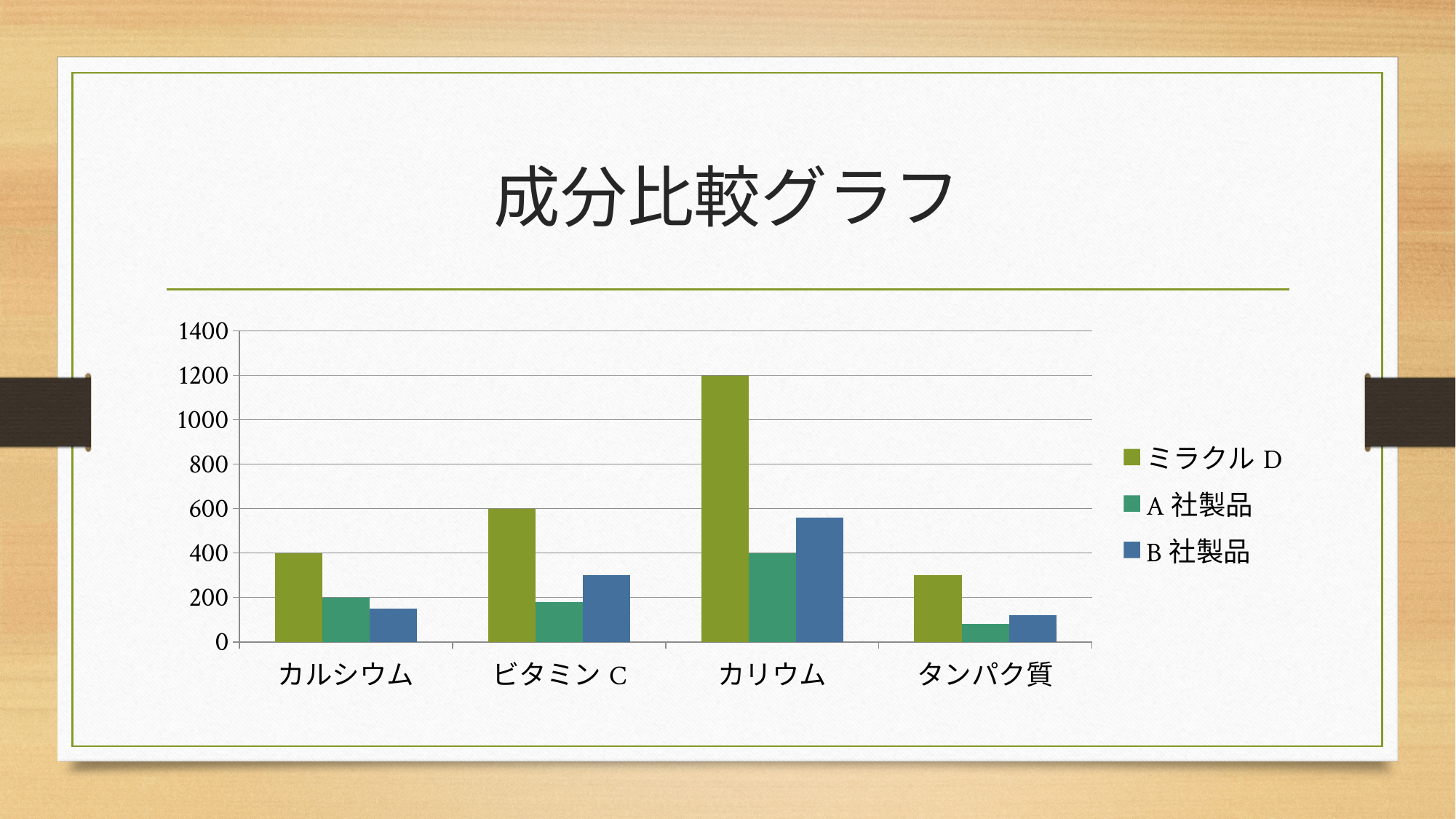

# 成分比較グラフ

### Chart

| Category | ミラクルD | A社製品 | B社製品 |
|---|---|---|---|
| カルシウム | 400.0 | 200.0 | 150.0 |
| ビタミンC | 600.0 | 180.0 | 300.0 |
| カリウム | 1200.0 | 400.0 | 560.0 |
| タンパク質 | 300.0 | 80.0 | 120.0 |